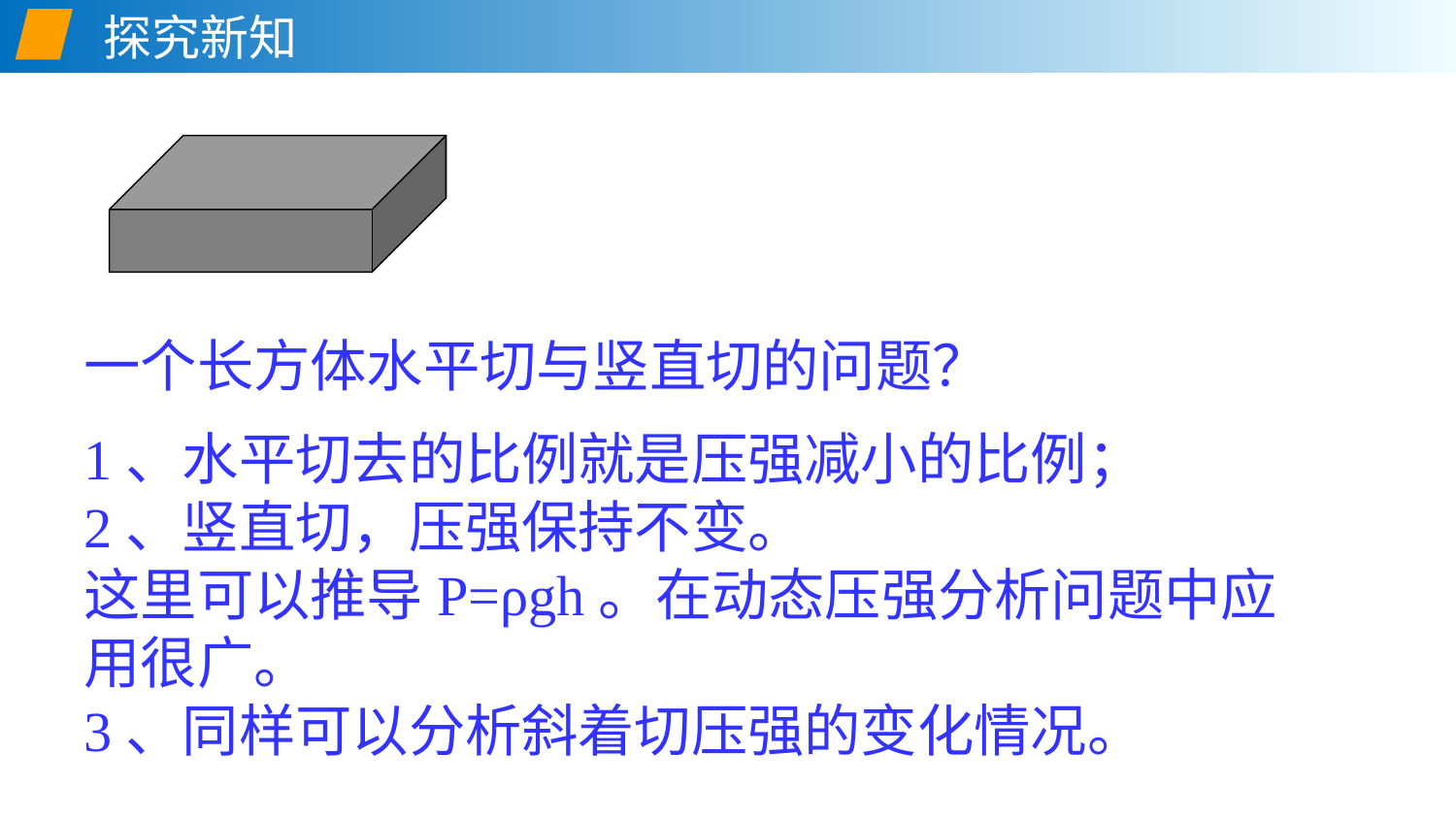

探究新知

一个长方体水平切与竖直切的问题？
1、水平切去的比例就是压强减小的比例；
2、竖直切，压强保持不变。
这里可以推导P=ρgh。在动态压强分析问题中应用很广。
3、同样可以分析斜着切压强的变化情况。